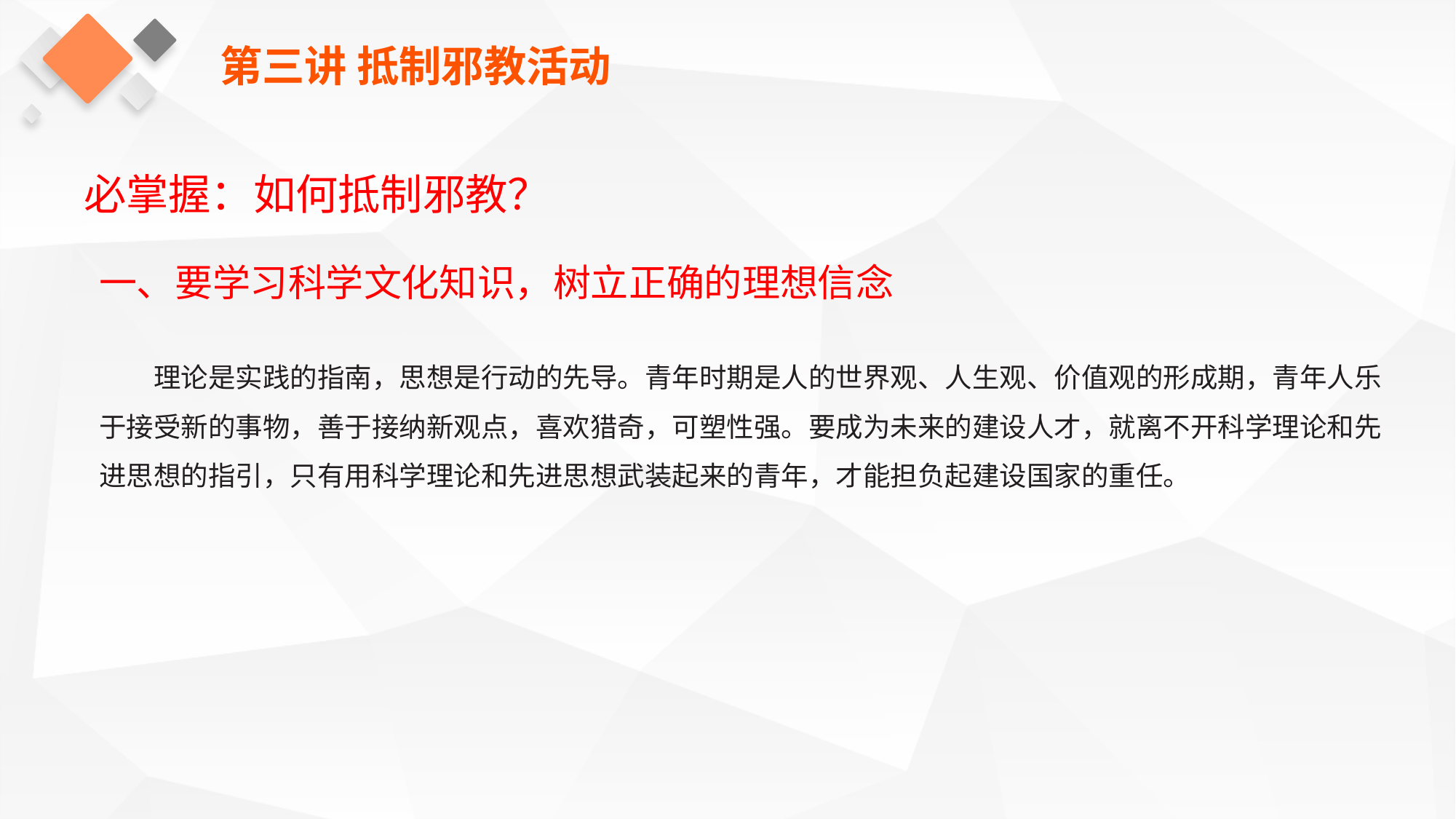

第三讲 抵制邪教活动
必掌握：如何抵制邪教？
一、要学习科学文化知识，树立正确的理想信念
理论是实践的指南，思想是行动的先导。青年时期是人的世界观、人生观、价值观的形成期，青年人乐于接受新的事物，善于接纳新观点，喜欢猎奇，可塑性强。要成为未来的建设人才，就离不开科学理论和先进思想的指引，只有用科学理论和先进思想武装起来的青年，才能担负起建设国家的重任。